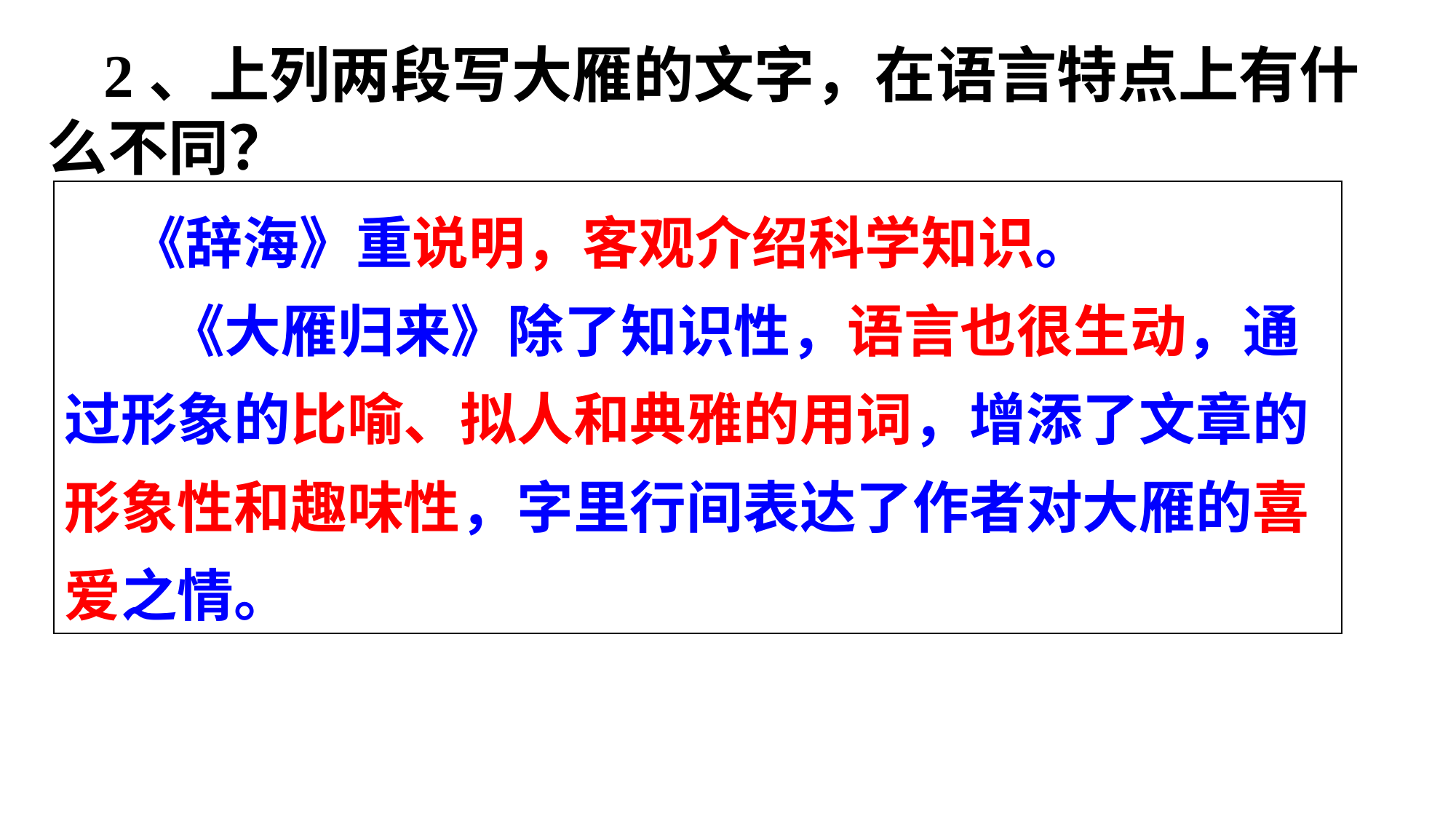

2、上列两段写大雁的文字，在语言特点上有什么不同？
    《辞海》重说明，客观介绍科学知识。
       《大雁归来》除了知识性，语言也很生动，通过形象的比喻、拟人和典雅的用词，增添了文章的形象性和趣味性，字里行间表达了作者对大雁的喜爱之情。